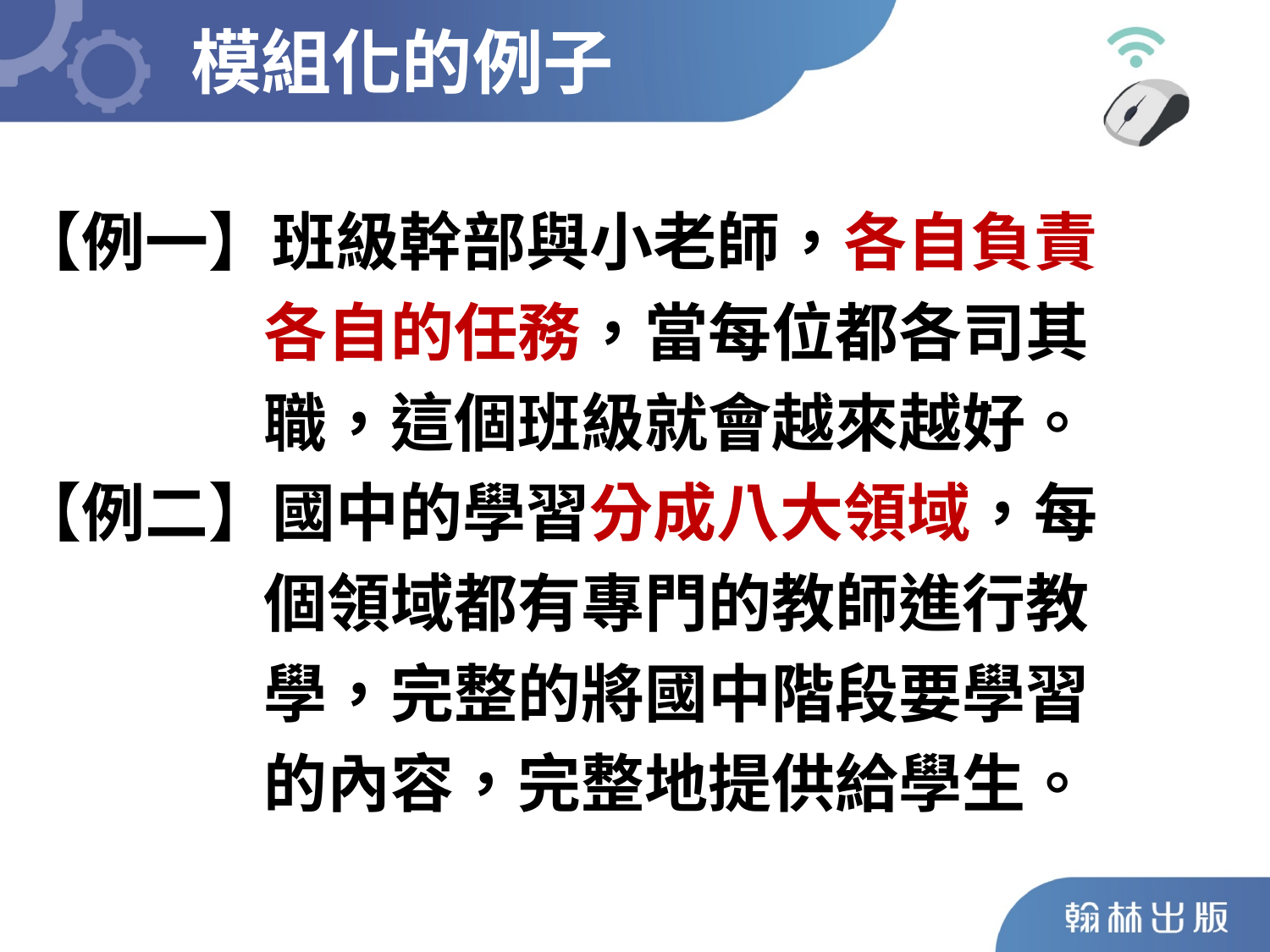

模組化的例子
【例一】班級幹部與小老師，各自負責
                各自的任務，當每位都各司其
                職，這個班級就會越來越好。
【例二】國中的學習分成八大領域，每
                個領域都有專門的教師進行教
                學，完整的將國中階段要學習
                的內容，完整地提供給學生。